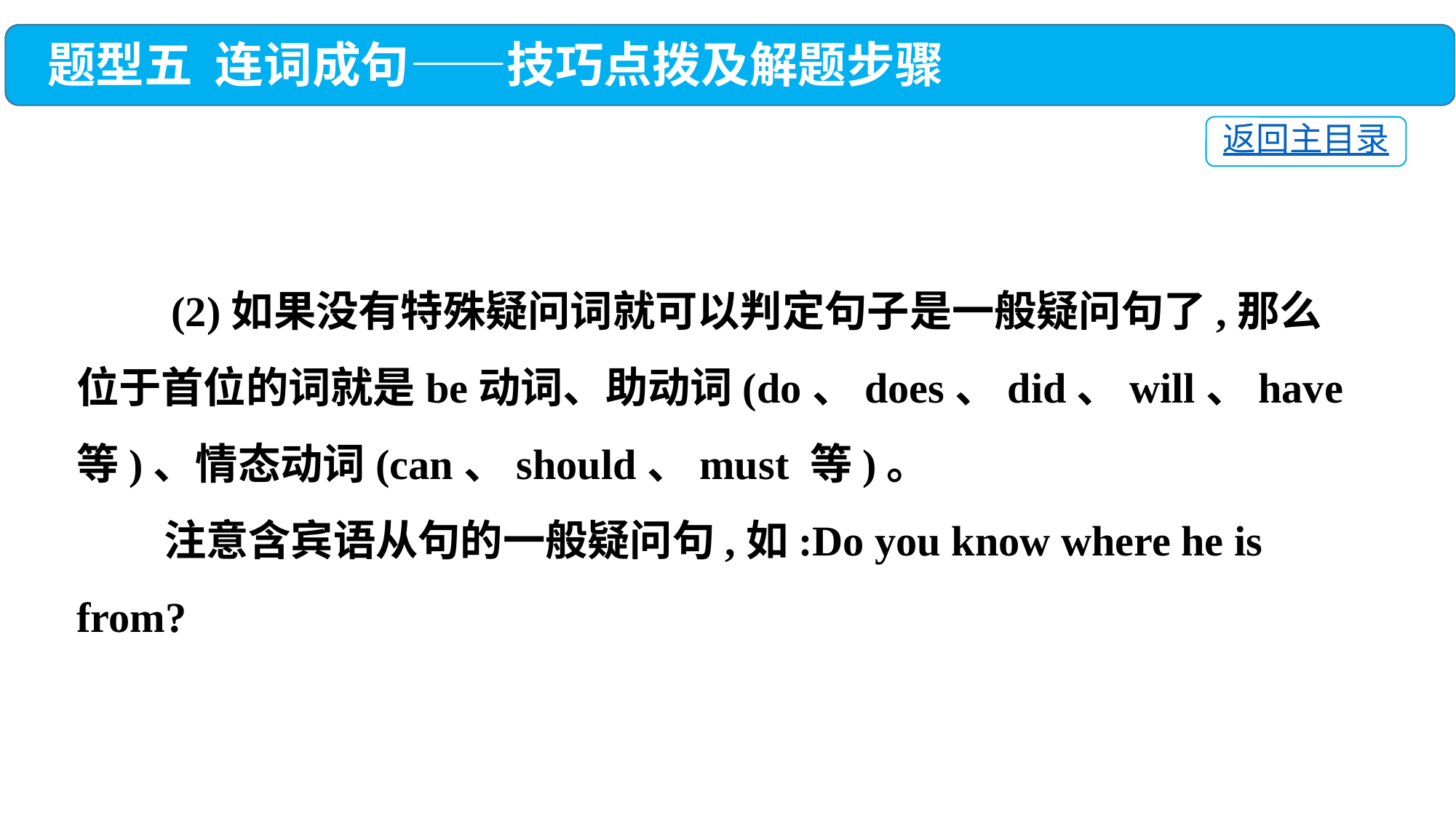

题型五  连词成句——技巧点拨及解题步骤
返回主目录
         (2)如果没有特殊疑问词就可以判定句子是一般疑问句了,那么位于首位的词就是be动词、助动词(do、does、did、will、have等)、情态动词(can、should、must 等)。
        注意含宾语从句的一般疑问句,如:Do you know where he is from?